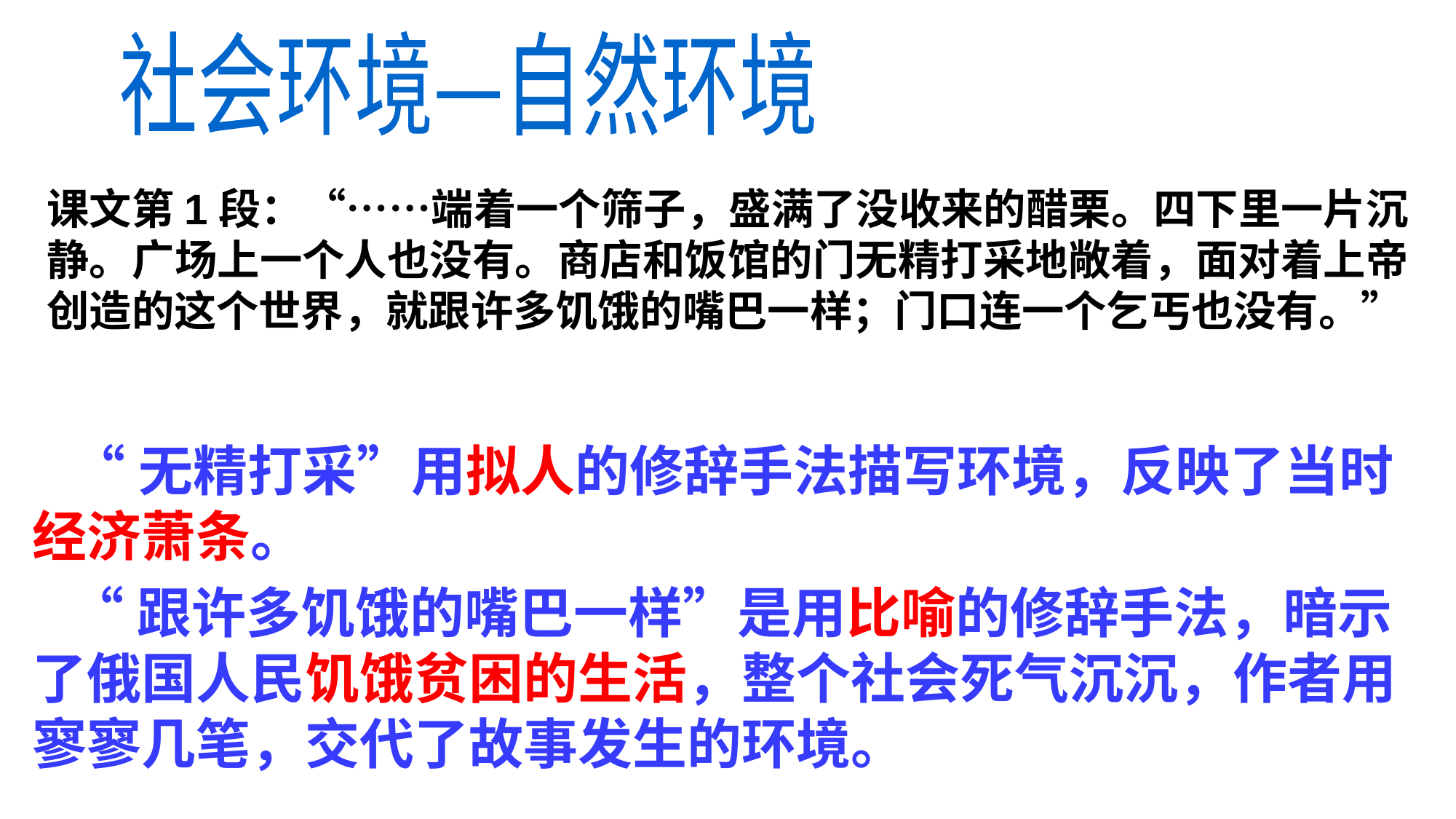

社会环境—自然环境
课文第1段：“……端着一个筛子，盛满了没收来的醋栗。四下里一片沉静。广场上一个人也没有。商店和饭馆的门无精打采地敞着，面对着上帝创造的这个世界，就跟许多饥饿的嘴巴一样；门口连一个乞丐也没有。”
    “无精打采”用拟人的修辞手法描写环境，反映了当时经济萧条。
   “跟许多饥饿的嘴巴一样”是用比喻的修辞手法，暗示了俄国人民饥饿贫困的生活，整个社会死气沉沉，作者用寥寥几笔，交代了故事发生的环境。